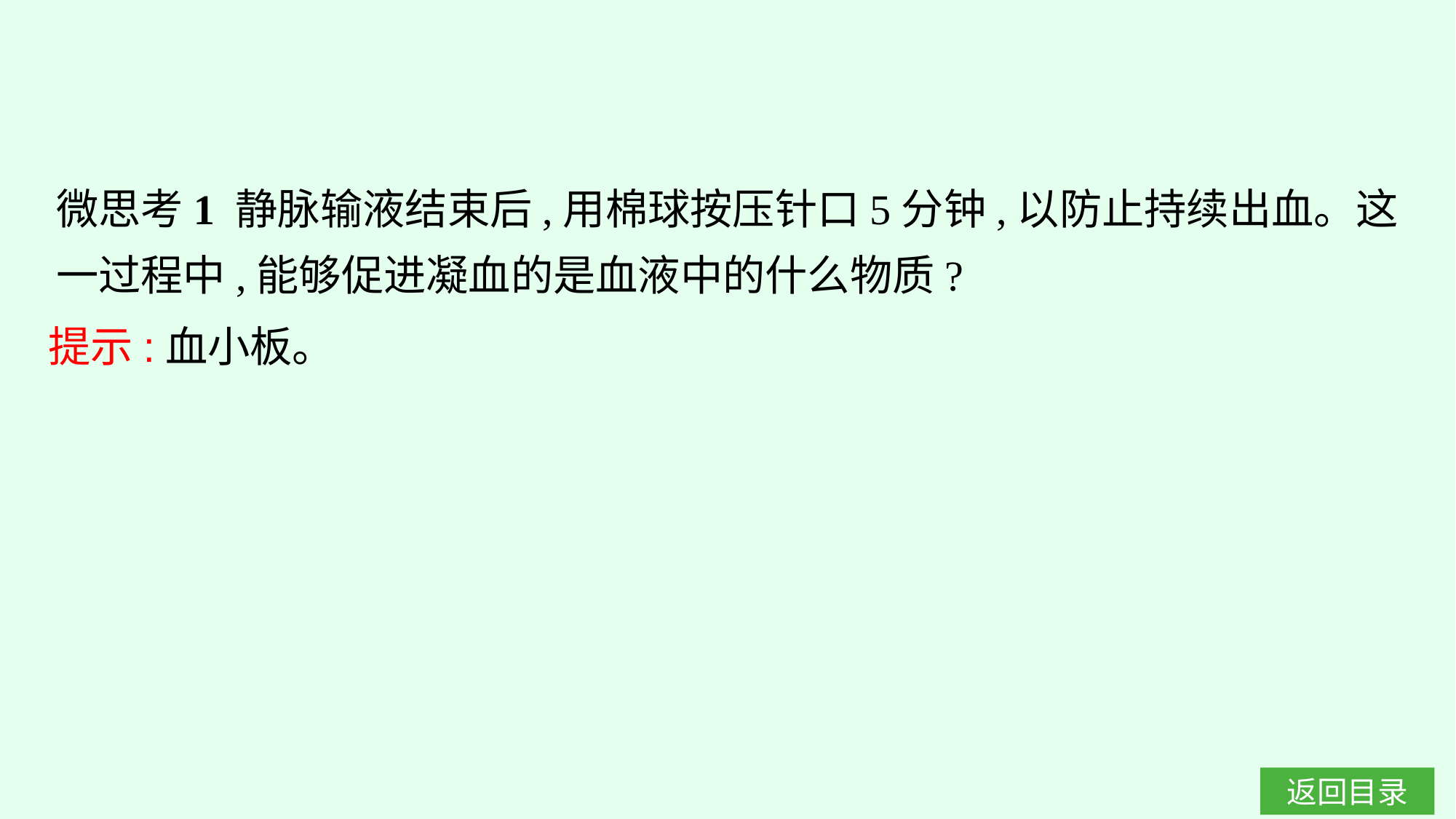

微思考1 静脉输液结束后,用棉球按压针口5分钟,以防止持续出血。这一过程中,能够促进凝血的是血液中的什么物质?
提示:血小板。